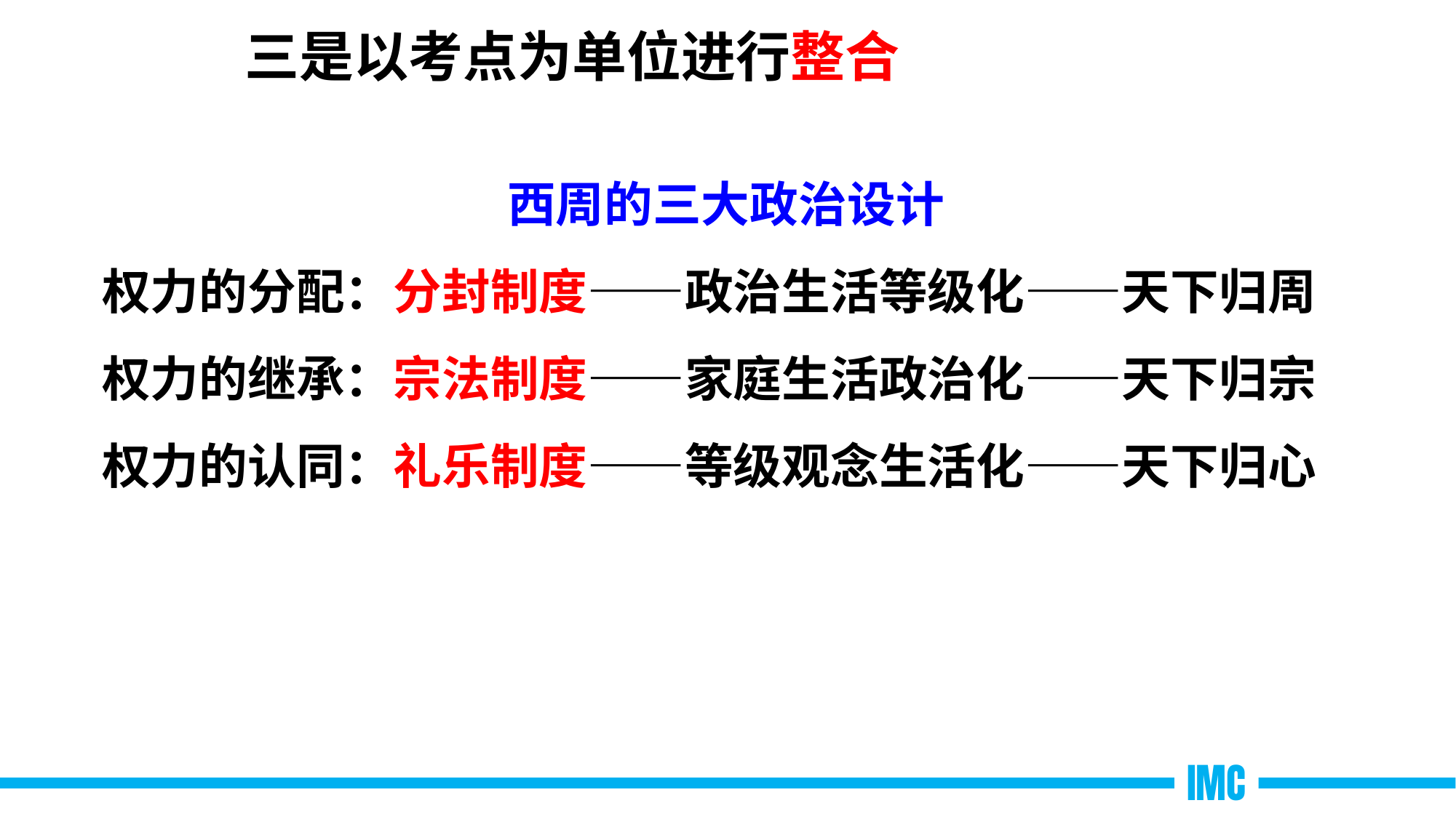

三是以考点为单位进行整合
西周的三大政治设计
权力的分配：分封制度——政治生活等级化——天下归周
权力的继承：宗法制度——家庭生活政治化——天下归宗
权力的认同：礼乐制度——等级观念生活化——天下归心